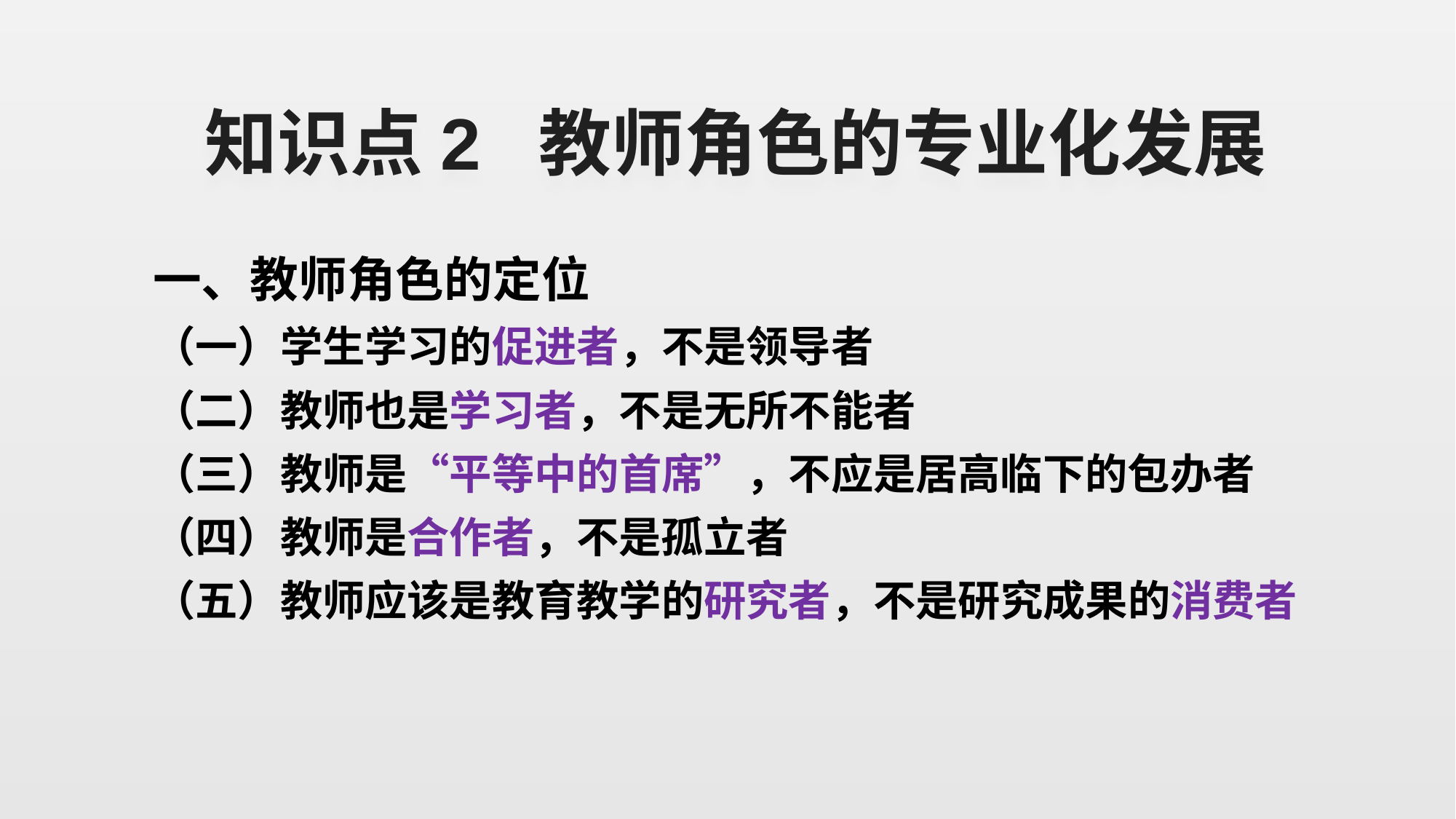

# 知识点2  教师角色的专业化发展
一、教师角色的定位
（一）学生学习的促进者，不是领导者
（二）教师也是学习者，不是无所不能者
（三）教师是“平等中的首席”，不应是居高临下的包办者
（四）教师是合作者，不是孤立者
（五）教师应该是教育教学的研究者，不是研究成果的消费者